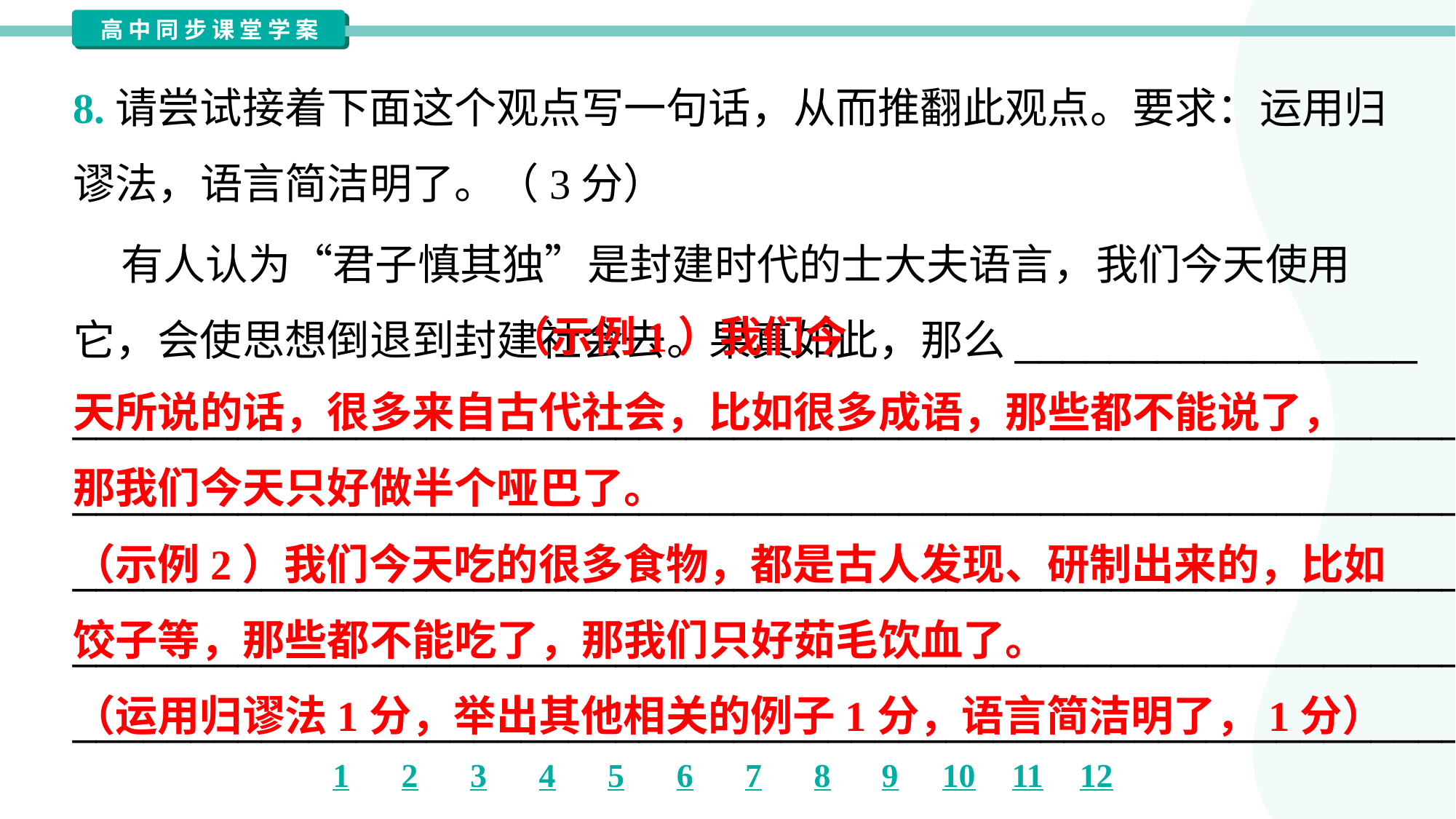

8.请尝试接着下面这个观点写一句话，从而推翻此观点。要求：运用归
谬法，语言简洁明了。（3分）
    有人认为“君子慎其独”是封建时代的士大夫语言，我们今天使用
它，会使思想倒退到封建社会去。果真如此，那么_________________
_____________________________________________________________
_____________________________________________________________
_____________________________________________________________
_____________________________________________________________
_____________________________________________________________
                                             （示例1）我们今
天所说的话，很多来自古代社会，比如很多成语，那些都不能说了，
那我们今天只好做半个哑巴了。
（示例2）我们今天吃的很多食物，都是古人发现、研制出来的，比如
饺子等，那些都不能吃了，那我们只好茹毛饮血了。
（运用归谬法1分，举出其他相关的例子1分，语言简洁明了，1分）